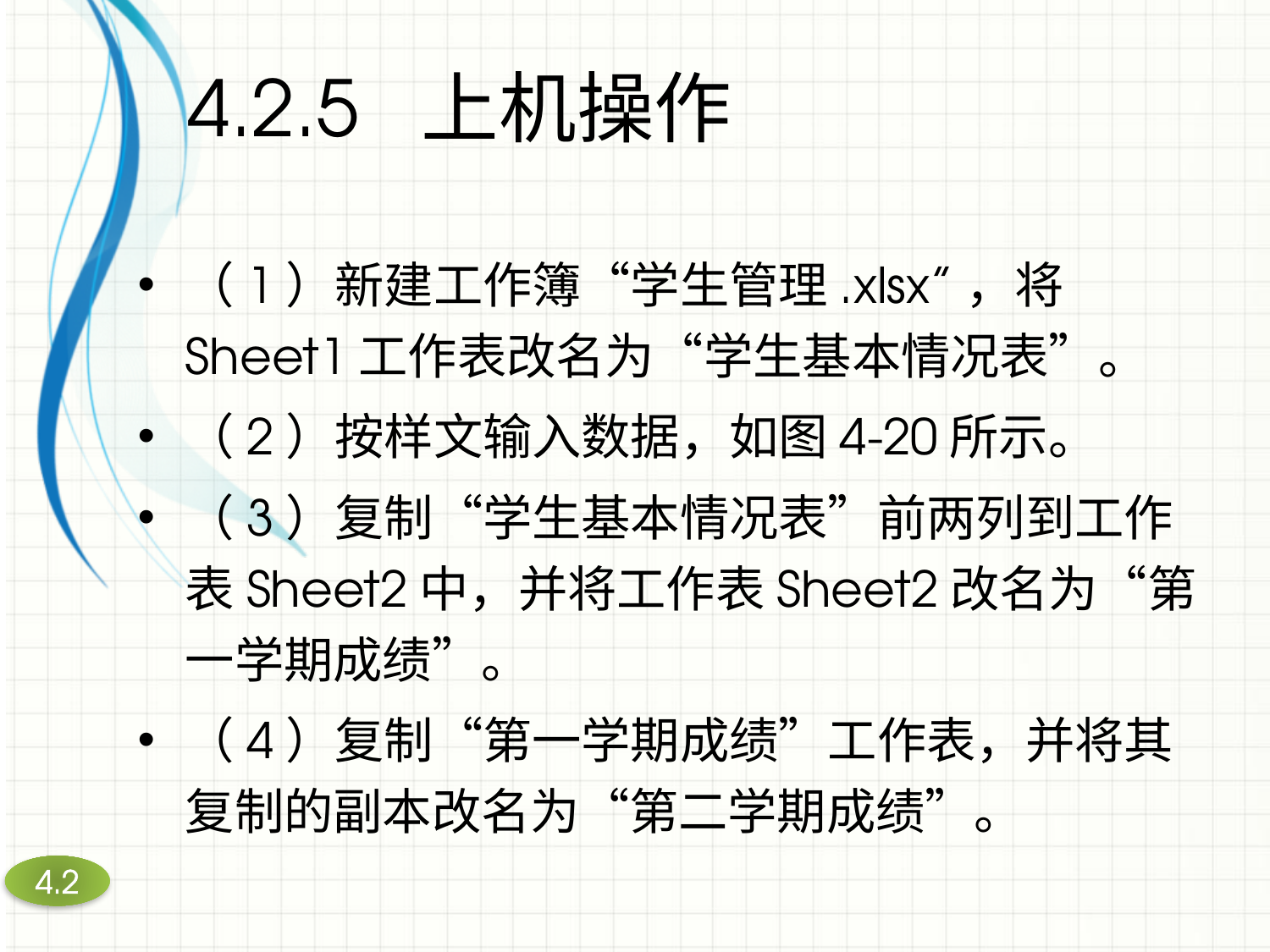

# 4.2.5  上机操作
（1）新建工作簿“学生管理.xlsx”，将Sheet1工作表改名为“学生基本情况表”。
（2）按样文输入数据，如图4-20所示。
（3）复制“学生基本情况表”前两列到工作表Sheet2中，并将工作表Sheet2改名为“第一学期成绩”。
（4）复制“第一学期成绩”工作表，并将其复制的副本改名为“第二学期成绩”。